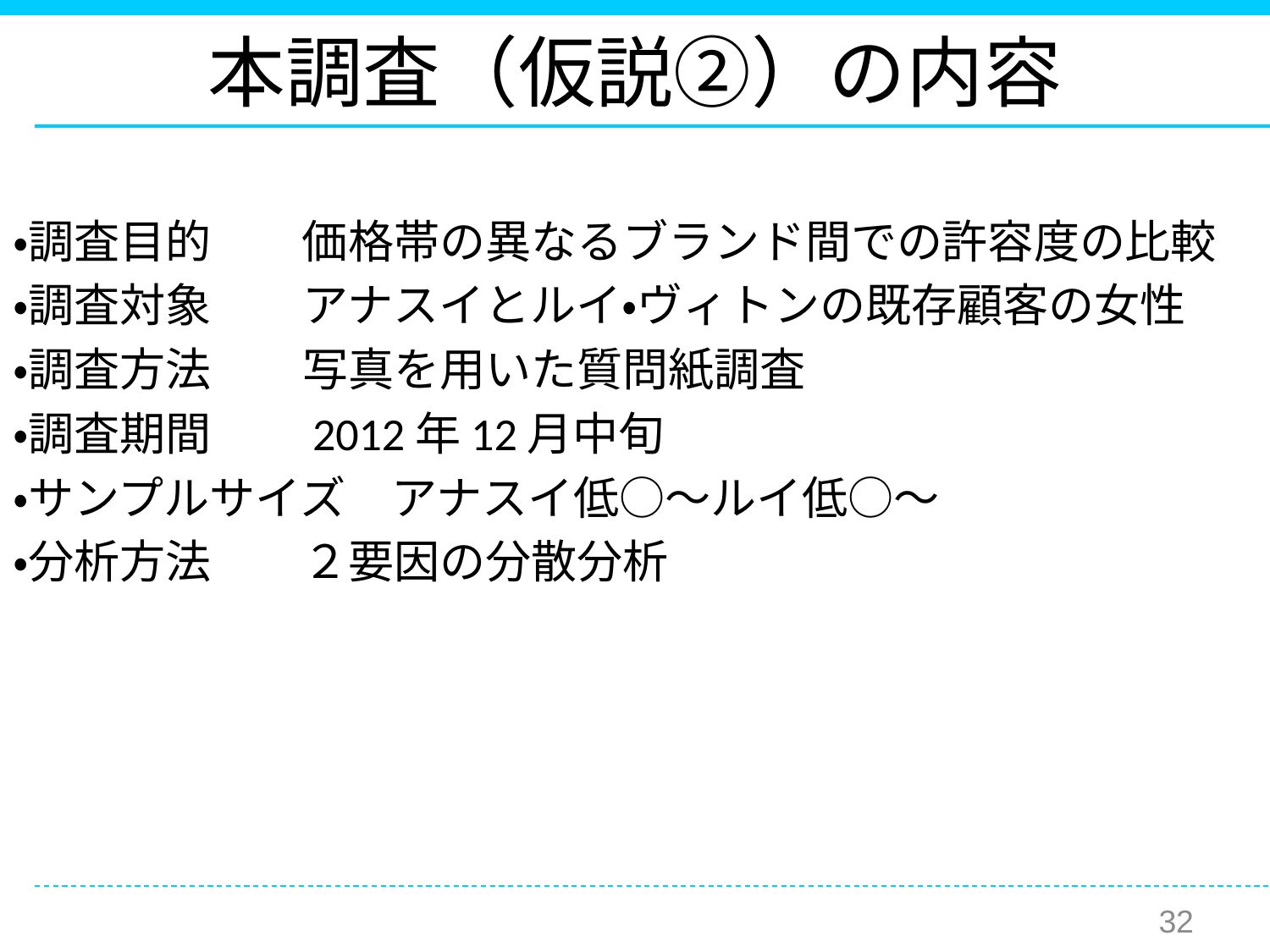

# 本調査（仮説②）の内容
・調査目的　　価格帯の異なるブランド間での許容度の比較
・調査対象　　アナスイとルイ・ヴィトンの既存顧客の女性
・調査方法　　写真を用いた質問紙調査
・調査期間　　2012年12月中旬
・サンプルサイズ　アナスイ低○～ルイ低○～
・分析方法　　２要因の分散分析
32